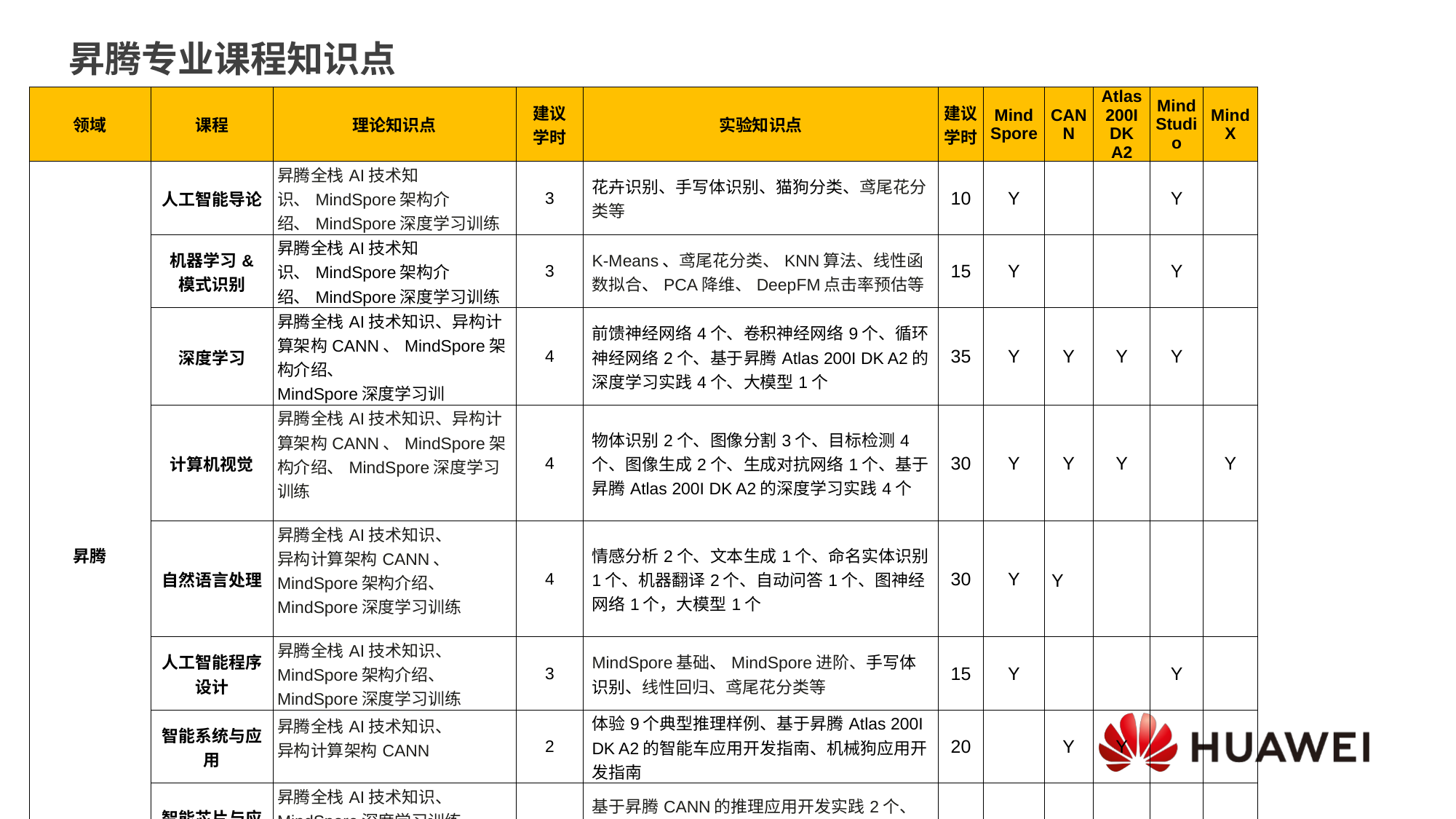

昇腾专业课程知识点
| 领域 | 课程 | 理论知识点 | 建议 学时 | 实验知识点 | 建议 学时 | Mind Spore | CANN | Atlas 200I DK A2 | Mind Studio | MindX |
| --- | --- | --- | --- | --- | --- | --- | --- | --- | --- | --- |
| 昇腾 | 人工智能导论 | 昇腾全栈AI技术知识、MindSpore架构介绍、MindSpore深度学习训练 | 3 | 花卉识别、手写体识别、猫狗分类、鸢尾花分类等 | 10 | Y |  |  | Y |  |
|  | 机器学习& 模式识别 | 昇腾全栈AI技术知识、MindSpore架构介绍、MindSpore深度学习训练 | 3 | K-Means、鸢尾花分类、KNN算法、线性函数拟合、PCA降维、DeepFM点击率预估等 | 15 | Y |  |  | Y |  |
|  | 深度学习 | 昇腾全栈AI技术知识、异构计算架构CANN、MindSpore架构介绍、 MindSpore深度学习训 | 4 | 前馈神经网络4个、卷积神经网络9个、循环神经网络2个、基于昇腾Atlas 200I DK A2的深度学习实践4个、大模型1个 | 35 | Y | Y | Y | Y |  |
|  | 计算机视觉 | 昇腾全栈AI技术知识、异构计算架构CANN、MindSpore架构介绍、MindSpore深度学习训练 | 4 | 物体识别2个、图像分割3个、目标检测4个、图像生成2个、生成对抗网络1个、基于昇腾Atlas 200I DK A2的深度学习实践4个 | 30 | Y | Y | Y |  | Y |
|  | 自然语言处理 | 昇腾全栈AI技术知识、 异构计算架构CANN、 MindSpore架构介绍、 MindSpore深度学习训练 | 4 | 情感分析2个、文本生成1个、命名实体识别1个、机器翻译2个、自动问答1个、图神经网络1个，大模型1个 | 30 | Y | Y |  |  |  |
|  | 人工智能程序设计 | 昇腾全栈AI技术知识、 MindSpore架构介绍、 MindSpore深度学习训练 | 3 | MindSpore基础、MindSpore进阶、手写体识别、线性回归、鸢尾花分类等 | 15 | Y |  |  | Y |  |
|  | 智能系统与应用 | 昇腾全栈AI技术知识、 异构计算架构CANN | 2 | 体验9个典型推理样例、基于昇腾Atlas 200I DK A2的智能车应用开发指南、机械狗应用开发指南 | 20 |  | Y | Y |  |  |
|  | 智能芯片与应用 | 昇腾全栈AI技术知识、 MindSpore深度学习训练、 异构计算架构CANN | 3 | 基于昇腾CANN的推理应用开发实践2个、算子开发1个、模型迁移1个、基于昇腾Atlas 200I DK A2的深度学习实践4个 | 15 | Y | Y | Y |  |  |
|  | 语音识别 | 昇腾全栈AI技术知识、 异构计算架构CANN、 MindSpore深度学习训练 | 3 | 语音识别、语音多分类、语音生成、聊天机器人 | 10 | Y |  |  |  | Y |